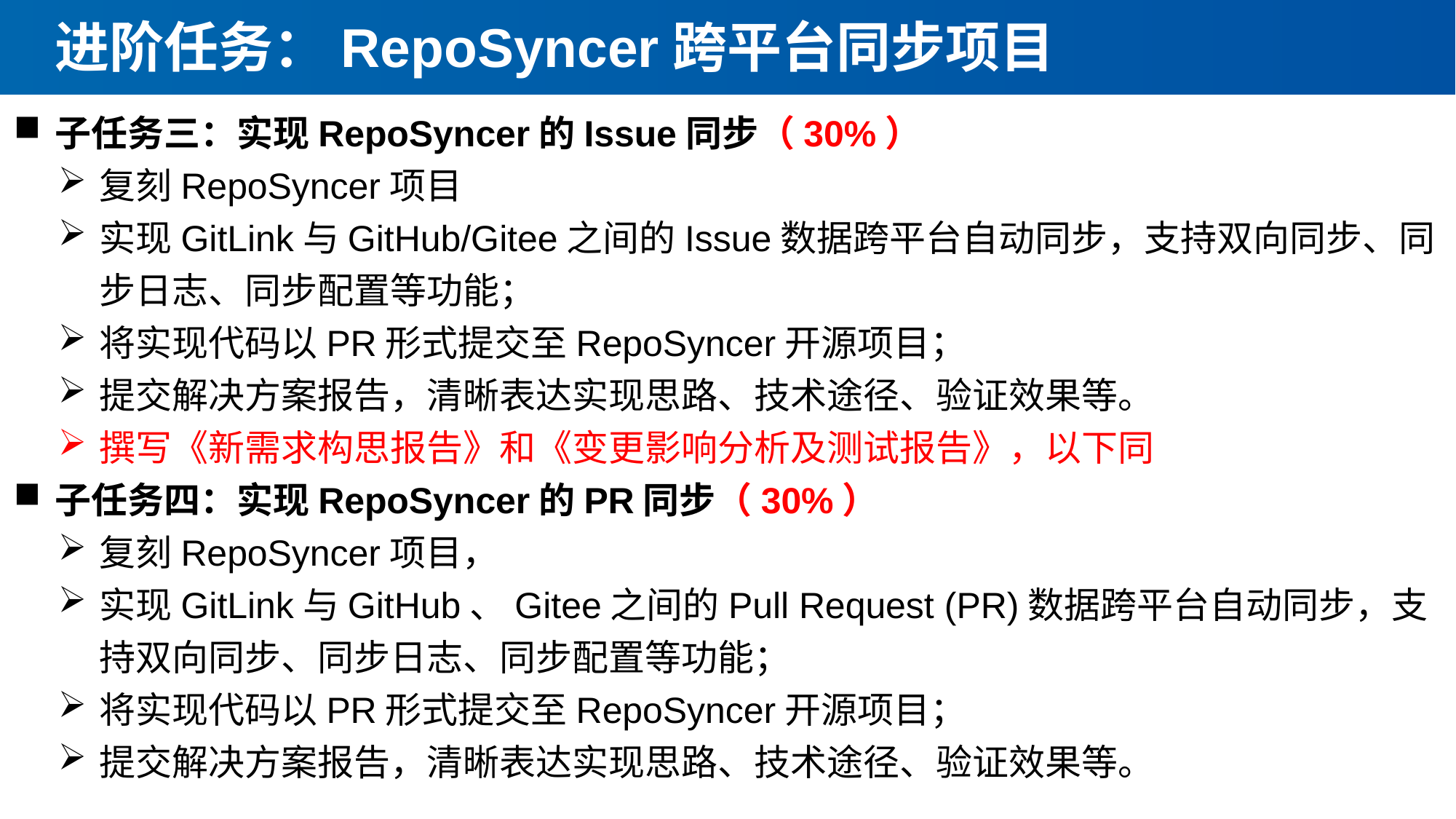

# 进阶任务：RepoSyncer跨平台同步项目
子任务三：实现RepoSyncer的Issue同步（30%）
复刻RepoSyncer项目
实现GitLink与GitHub/Gitee之间的Issue数据跨平台自动同步，支持双向同步、同步日志、同步配置等功能；
将实现代码以PR形式提交至RepoSyncer开源项目；
提交解决方案报告，清晰表达实现思路、技术途径、验证效果等。
撰写《新需求构思报告》和《变更影响分析及测试报告》，以下同
子任务四：实现RepoSyncer的PR同步（30%）
复刻RepoSyncer项目，
实现GitLink与GitHub、Gitee之间的Pull Request (PR)数据跨平台自动同步，支持双向同步、同步日志、同步配置等功能；
将实现代码以PR形式提交至RepoSyncer开源项目；
提交解决方案报告，清晰表达实现思路、技术途径、验证效果等。